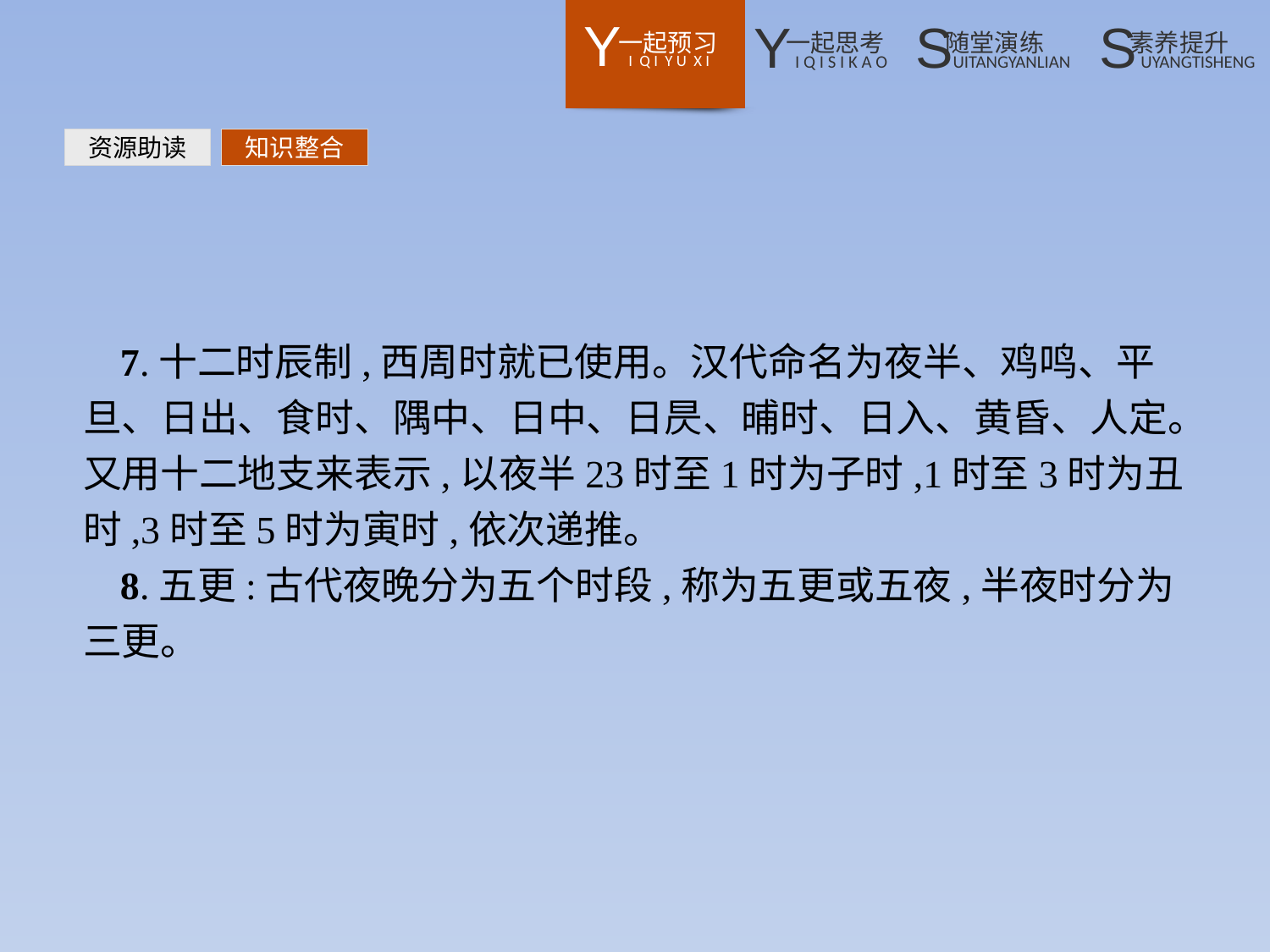

资源助读
知识整合
7.十二时辰制,西周时就已使用。汉代命名为夜半、鸡鸣、平旦、日出、食时、隅中、日中、日昃、晡时、日入、黄昏、人定。又用十二地支来表示,以夜半23时至1时为子时,1时至3时为丑时,3时至5时为寅时,依次递推。
8.五更:古代夜晚分为五个时段,称为五更或五夜,半夜时分为三更。